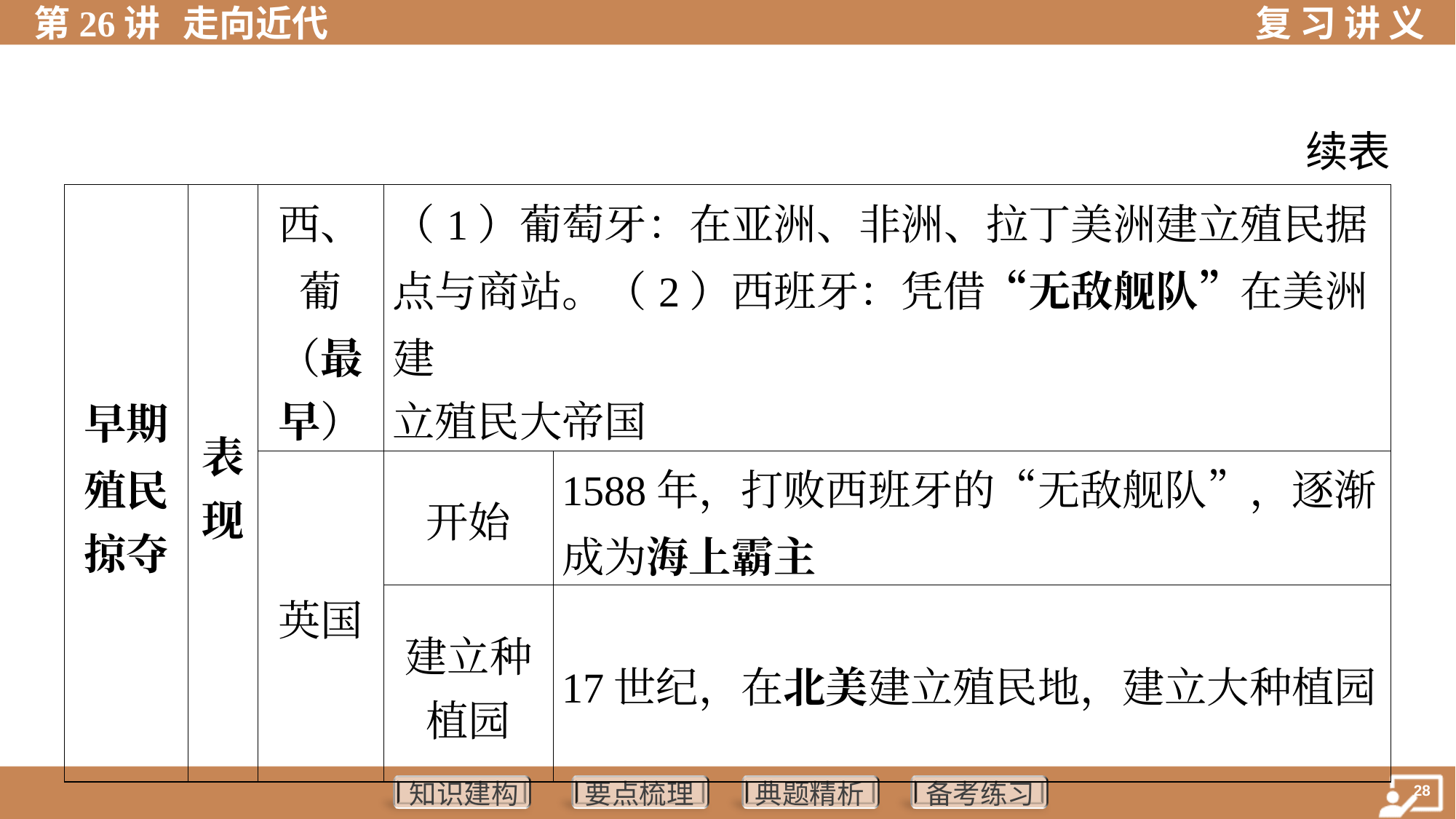

续表
| 早期 殖民 掠夺 | 表 现 | 西、 葡 （最 早） | （1）葡萄牙：在亚洲、非洲、拉丁美洲建立殖民据 点与商站。（2）西班牙：凭借“无敌舰队”在美洲建 立殖民大帝国 |  |  |
| --- | --- | --- | --- | --- | --- |
|  |  | 英国 | 开始 | 1588年，打败西班牙的“无敌舰队”，逐渐成为海上霸主 |  |
|  |  |  | 建立种 植园 | 17世纪，在北美建立殖民地，建立大种植园 |  |